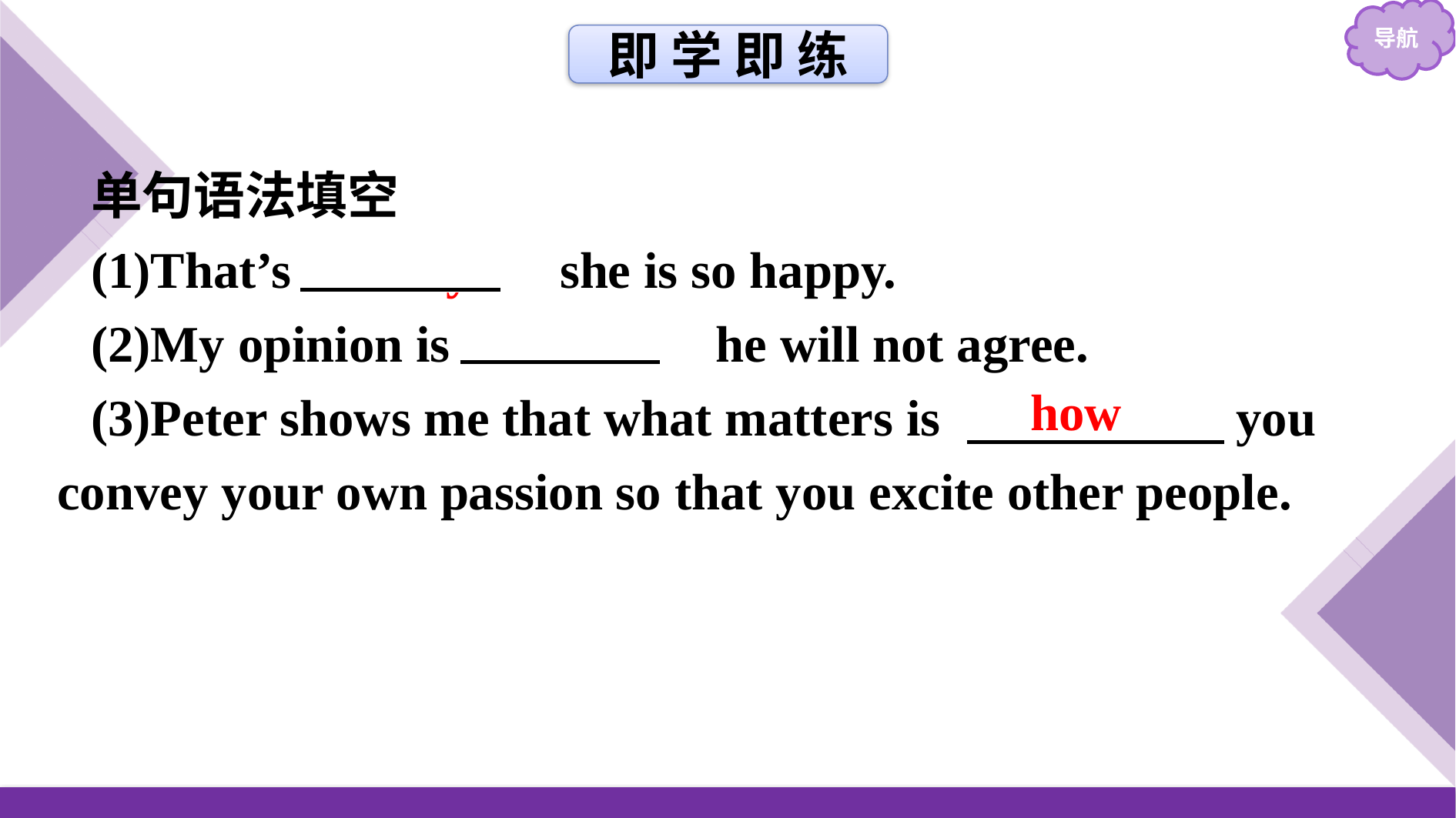

即 学 即 练
单句语法填空
(1)That’s 　why　 she is so happy.
(2)My opinion is 　that　 he will not agree.
(3)Peter shows me that what matters is 　　　　　you convey your own passion so that you excite other people.

how